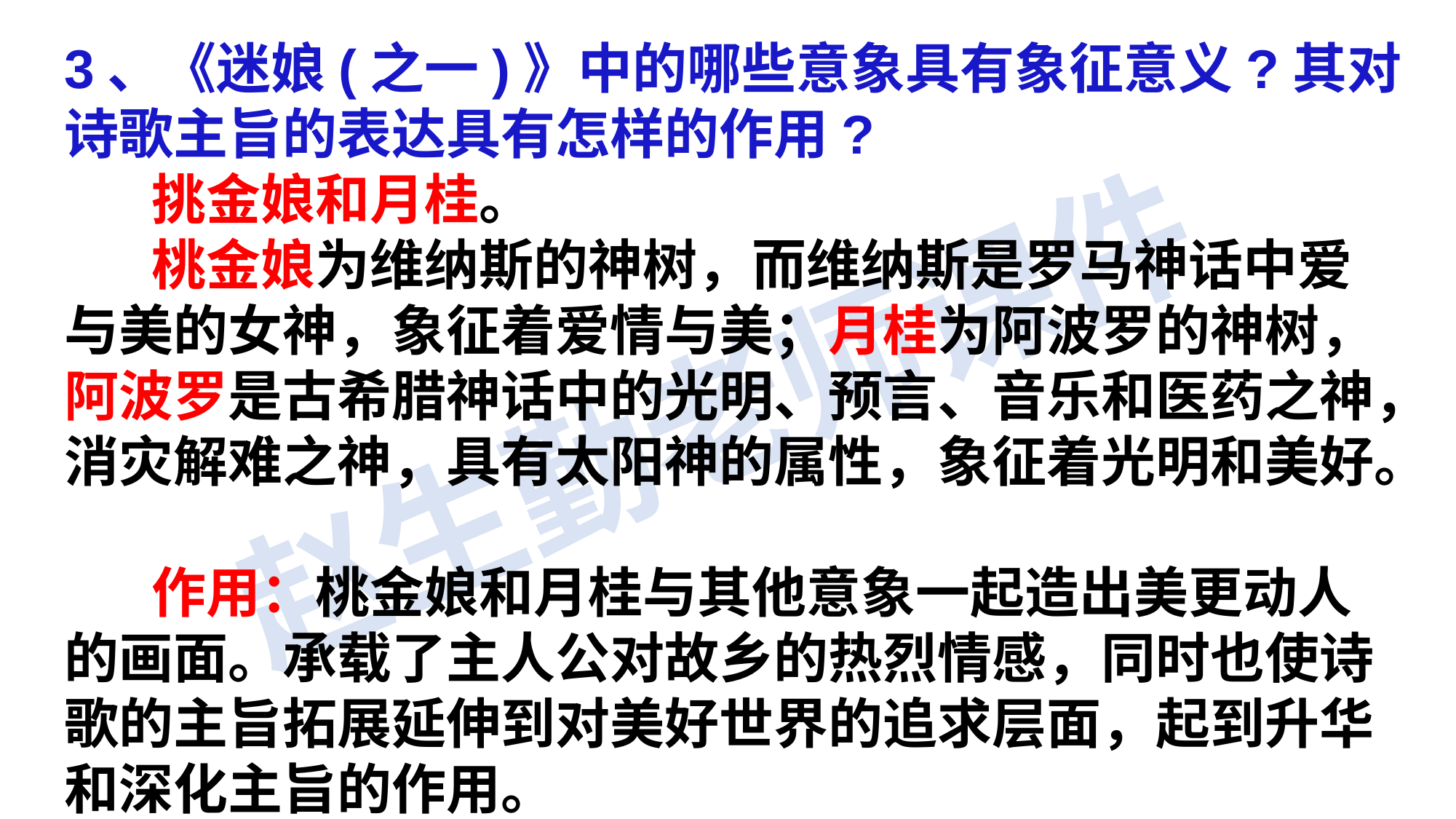

3、《迷娘(之一)》中的哪些意象具有象征意义?其对诗歌主旨的表达具有怎样的作用?
      挑金娘和月桂。
      桃金娘为维纳斯的神树，而维纳斯是罗马神话中爱与美的女神，象征着爱情与美；月桂为阿波罗的神树，阿波罗是古希腊神话中的光明、预言、音乐和医药之神，消灾解难之神，具有太阳神的属性，象征着光明和美好。
      作用：桃金娘和月桂与其他意象一起造出美更动人的画面。承载了主人公对故乡的热烈情感，同时也使诗歌的主旨拓展延伸到对美好世界的追求层面，起到升华和深化主旨的作用。